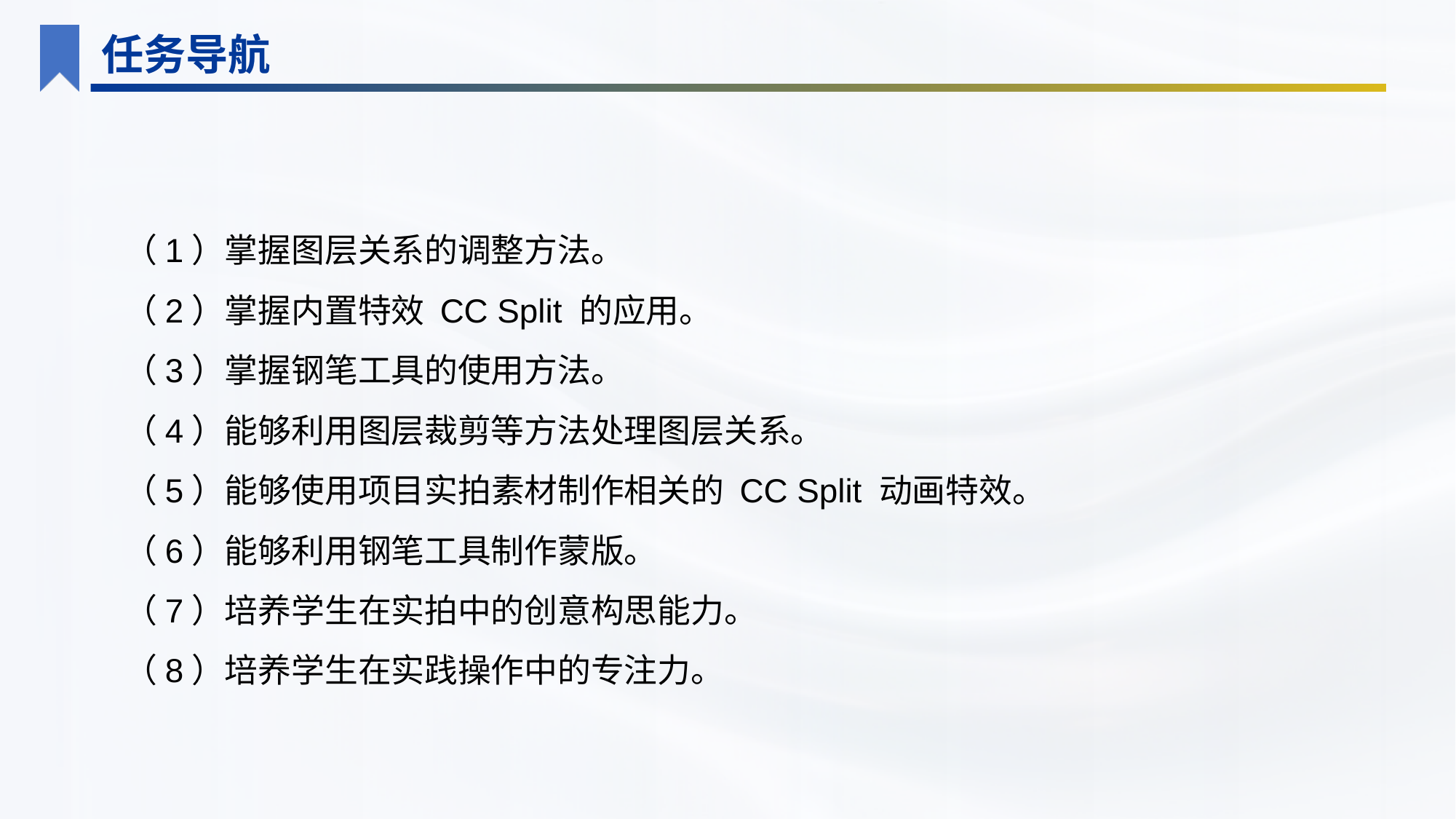

任务导航
（1）掌握图层关系的调整方法。
（2）掌握内置特效 CC Split 的应用。
（3）掌握钢笔工具的使用方法。
（4）能够利用图层裁剪等方法处理图层关系。
（5）能够使用项目实拍素材制作相关的 CC Split 动画特效。
（6）能够利用钢笔工具制作蒙版。
（7）培养学生在实拍中的创意构思能力。
（8）培养学生在实践操作中的专注力。